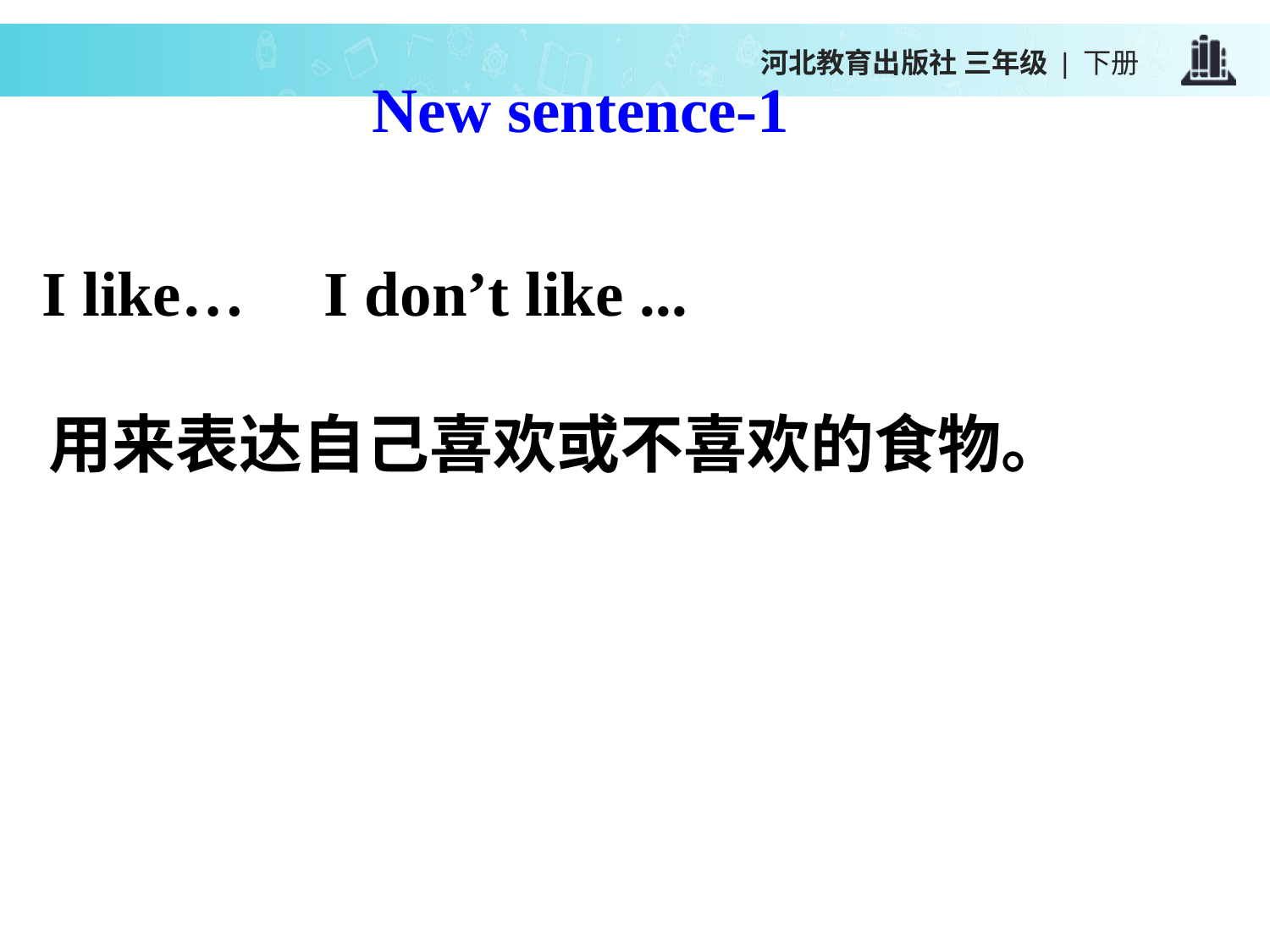

河北教育出版社 三年级 | 下册
New sentence-1
I like…     I don’t like ...
用来表达自己喜欢或不喜欢的食物。